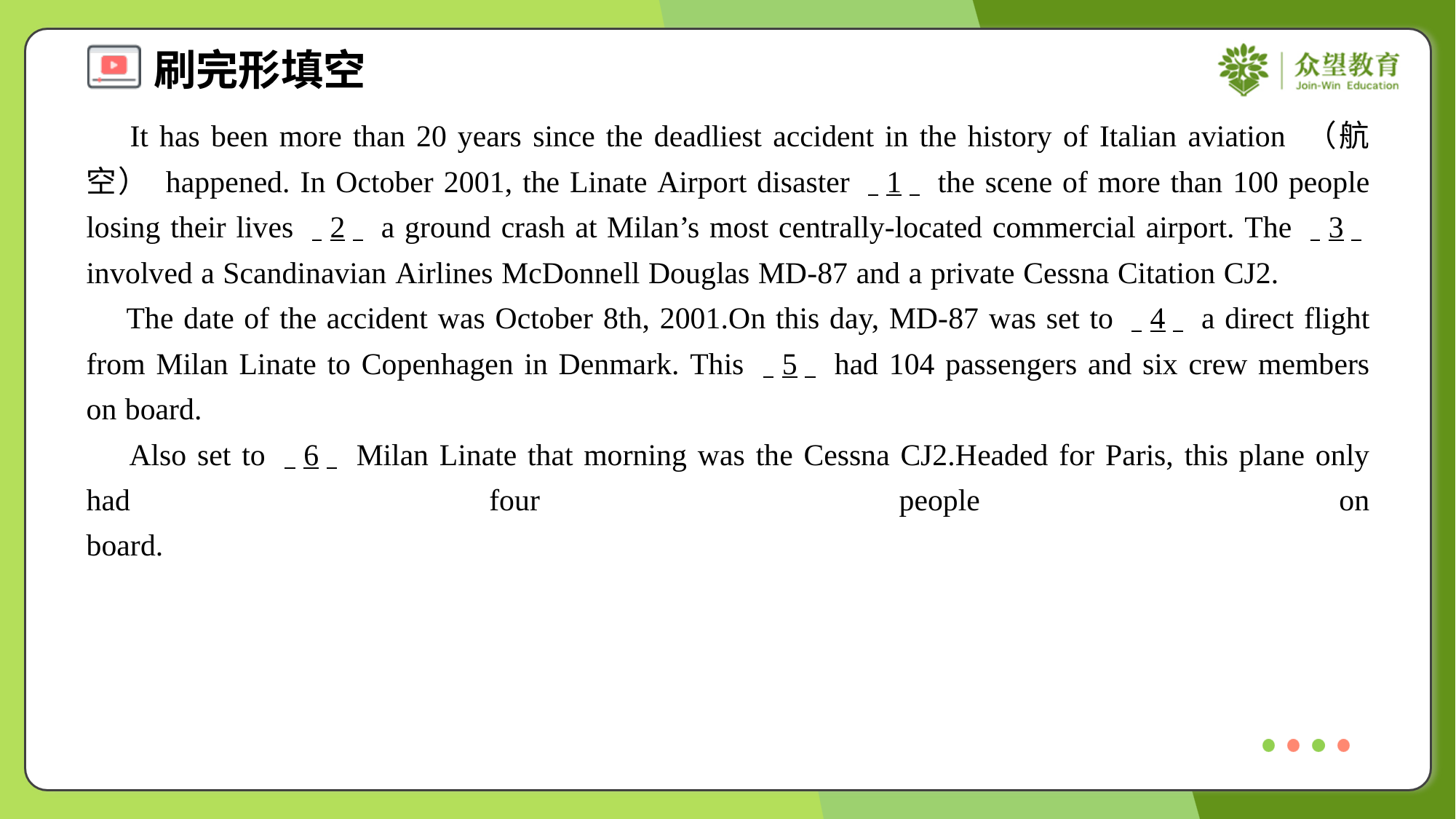

It has been more than 20 years since the deadliest accident in the history of Italian aviation （航空） happened. In October 2001, the Linate Airport disaster . .1. . the scene of more than 100 people losing their lives . .2. . a ground crash at Milan’s most centrally-located commercial airport. The . .3. . involved a Scandinavian Airlines McDonnell Douglas MD-87 and a private Cessna Citation CJ2.
    The date of the accident was October 8th, 2001.On this day, MD-87 was set to . .4. . a direct flight from Milan Linate to Copenhagen in Denmark. This . .5. . had 104 passengers and six crew members on board.
    Also set to . .6. . Milan Linate that morning was the Cessna CJ2.Headed for Paris, this plane only had four people on board.#3